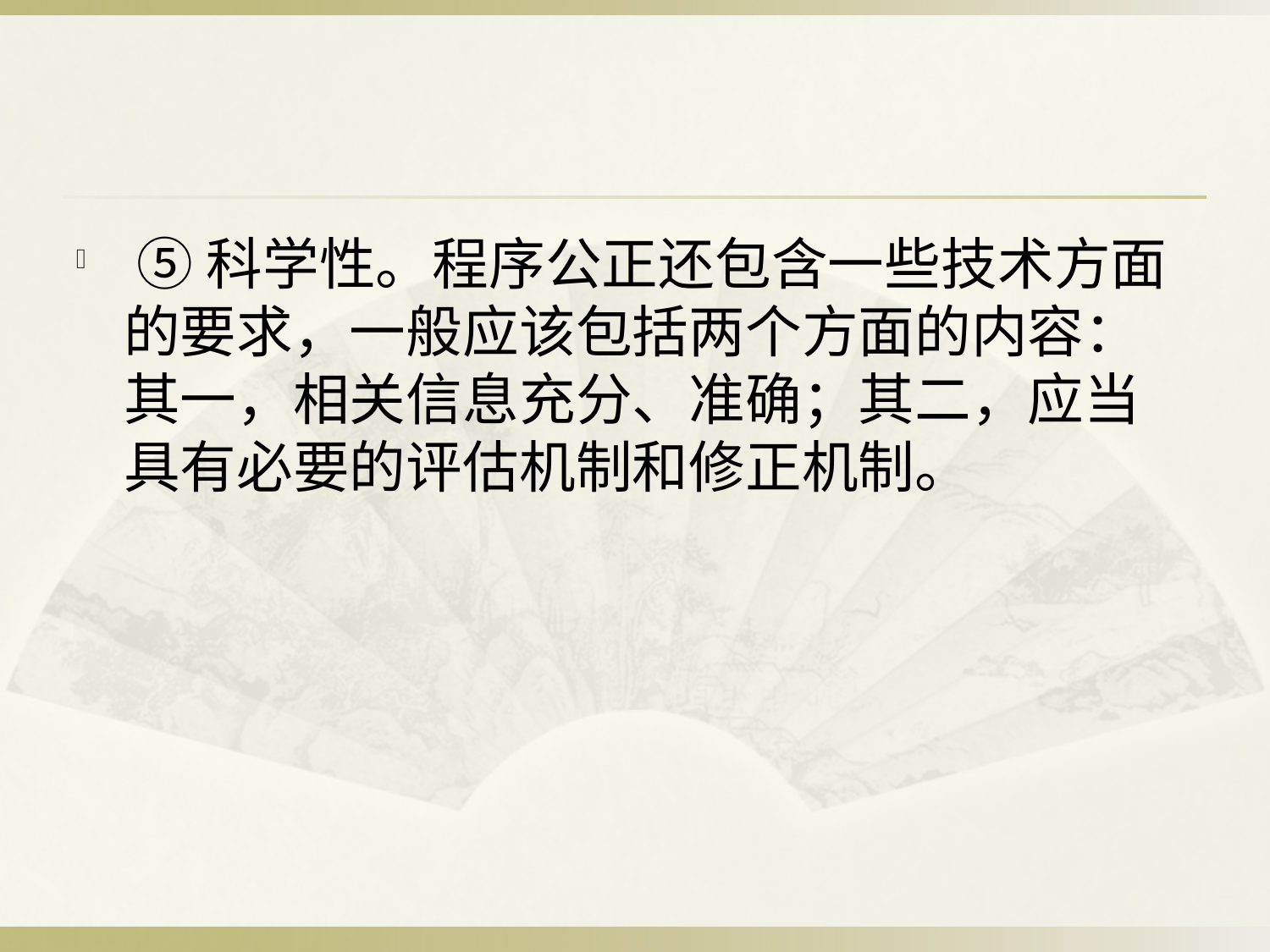

#
 ⑤科学性。程序公正还包含一些技术方面的要求，一般应该包括两个方面的内容：其一，相关信息充分、准确；其二，应当具有必要的评估机制和修正机制。